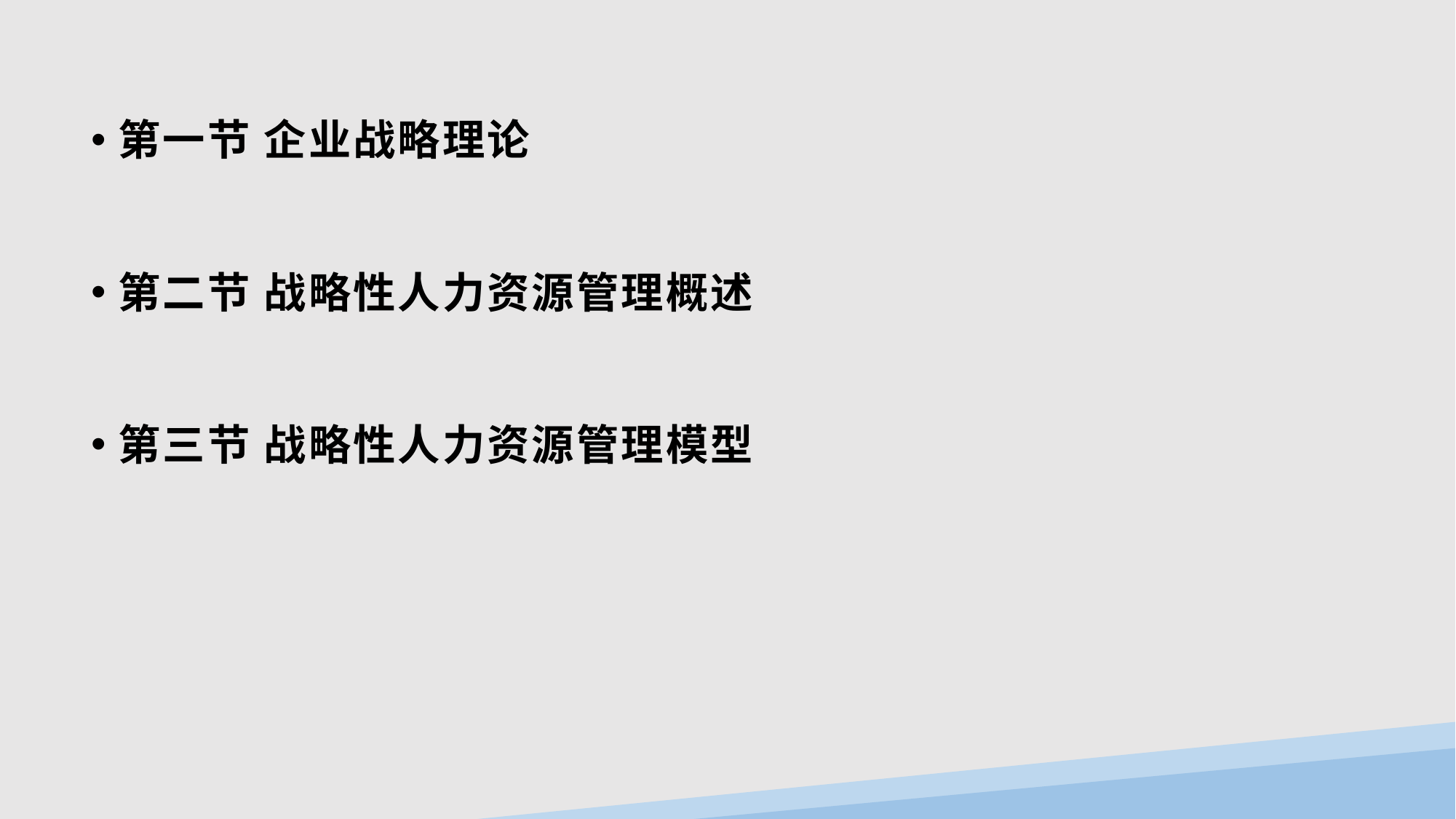

#
第一节 企业战略理论

第二节 战略性人力资源管理概述

第三节 战略性人力资源管理模型